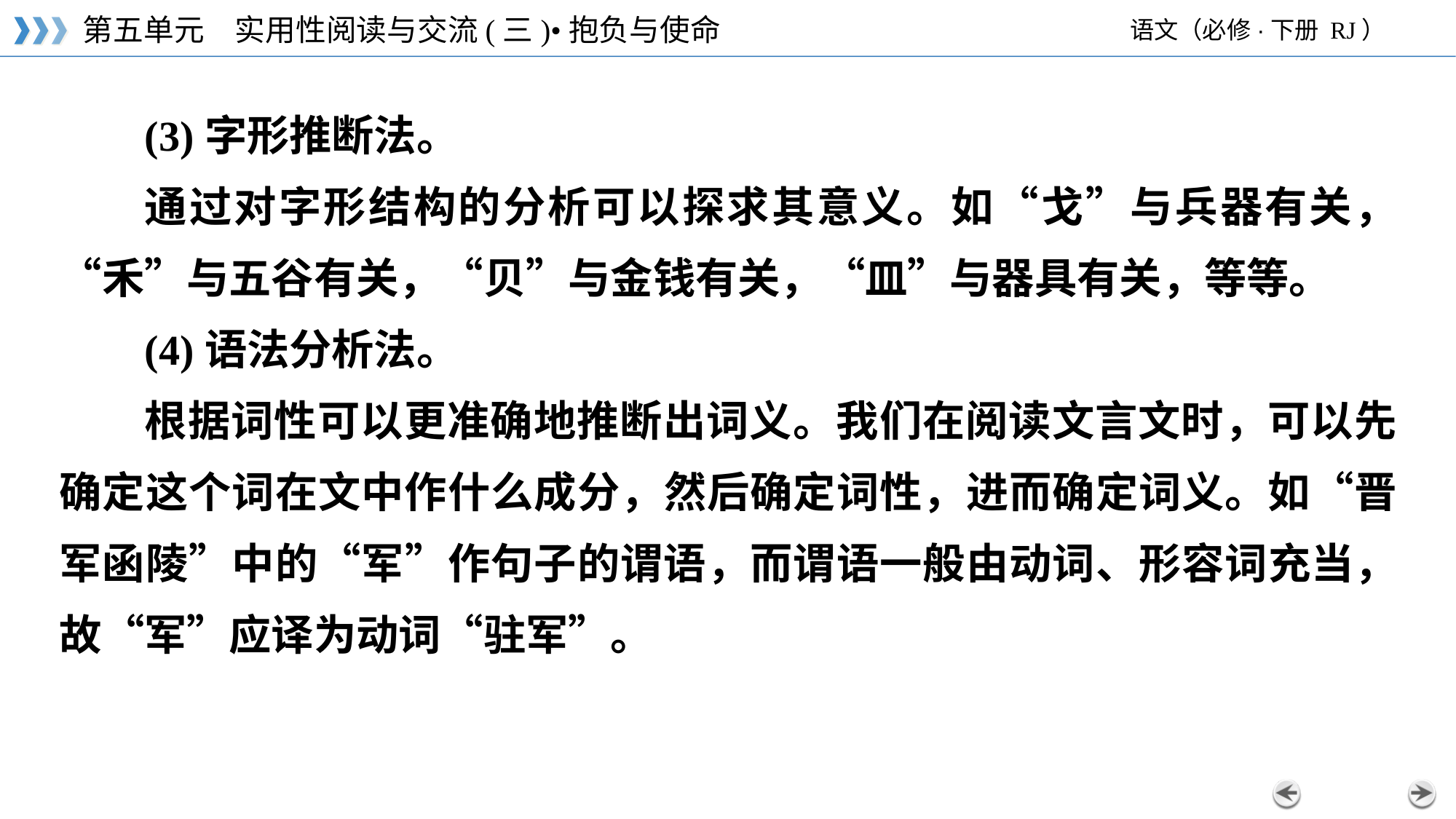

(3)字形推断法。
通过对字形结构的分析可以探求其意义。如“戈”与兵器有关，“禾”与五谷有关，“贝”与金钱有关，“皿”与器具有关，等等。
(4)语法分析法。
根据词性可以更准确地推断出词义。我们在阅读文言文时，可以先确定这个词在文中作什么成分，然后确定词性，进而确定词义。如“晋军函陵”中的“军”作句子的谓语，而谓语一般由动词、形容词充当，故“军”应译为动词“驻军”。